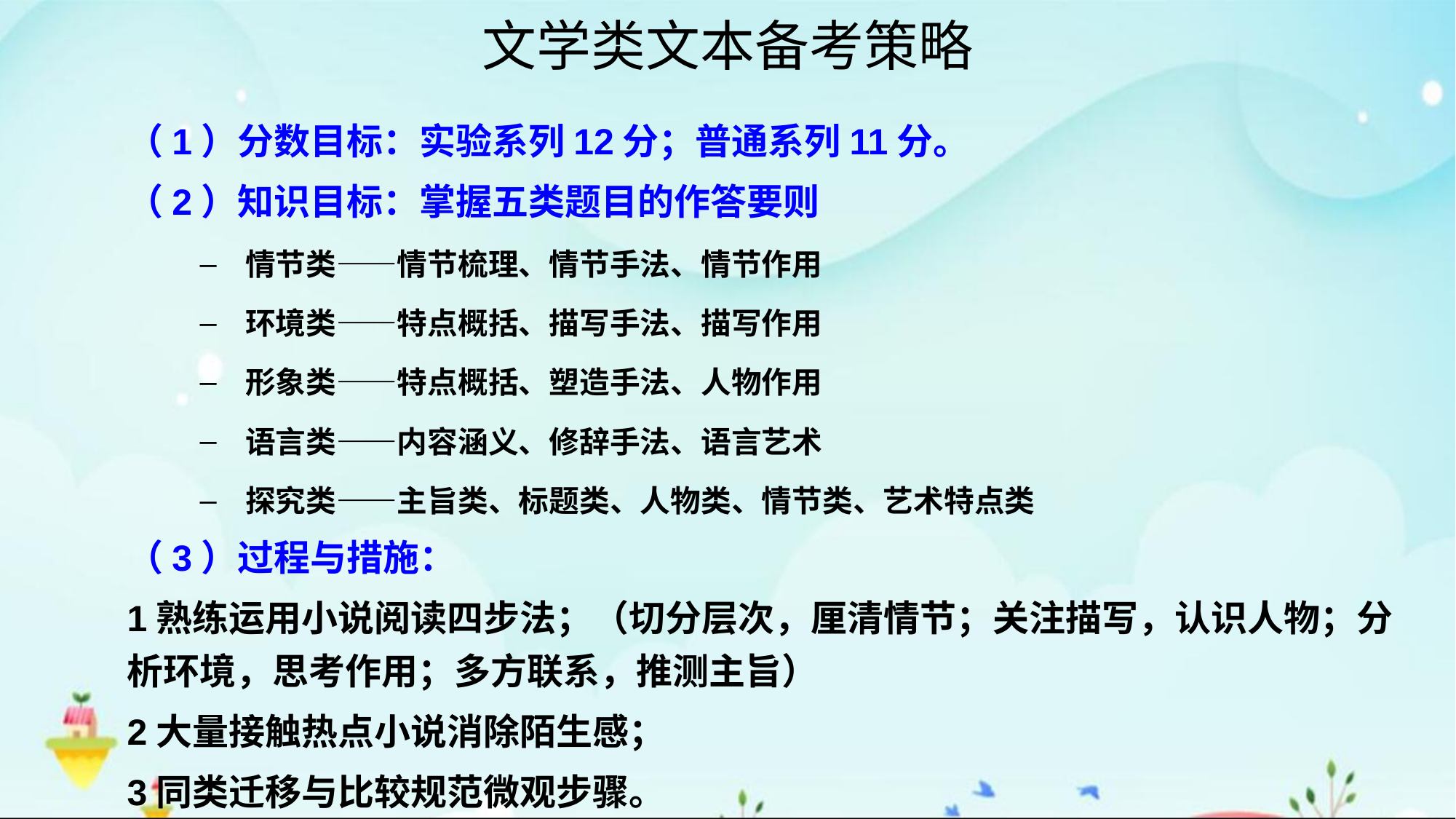

# 文学类文本备考策略
（1）分数目标：实验系列12分；普通系列11分。
（2）知识目标：掌握五类题目的作答要则
情节类——情节梳理、情节手法、情节作用
环境类——特点概括、描写手法、描写作用
形象类——特点概括、塑造手法、人物作用
语言类——内容涵义、修辞手法、语言艺术
探究类——主旨类、标题类、人物类、情节类、艺术特点类
（3）过程与措施：
1熟练运用小说阅读四步法；（切分层次，厘清情节；关注描写，认识人物；分析环境，思考作用；多方联系，推测主旨）
2大量接触热点小说消除陌生感；
3同类迁移与比较规范微观步骤。